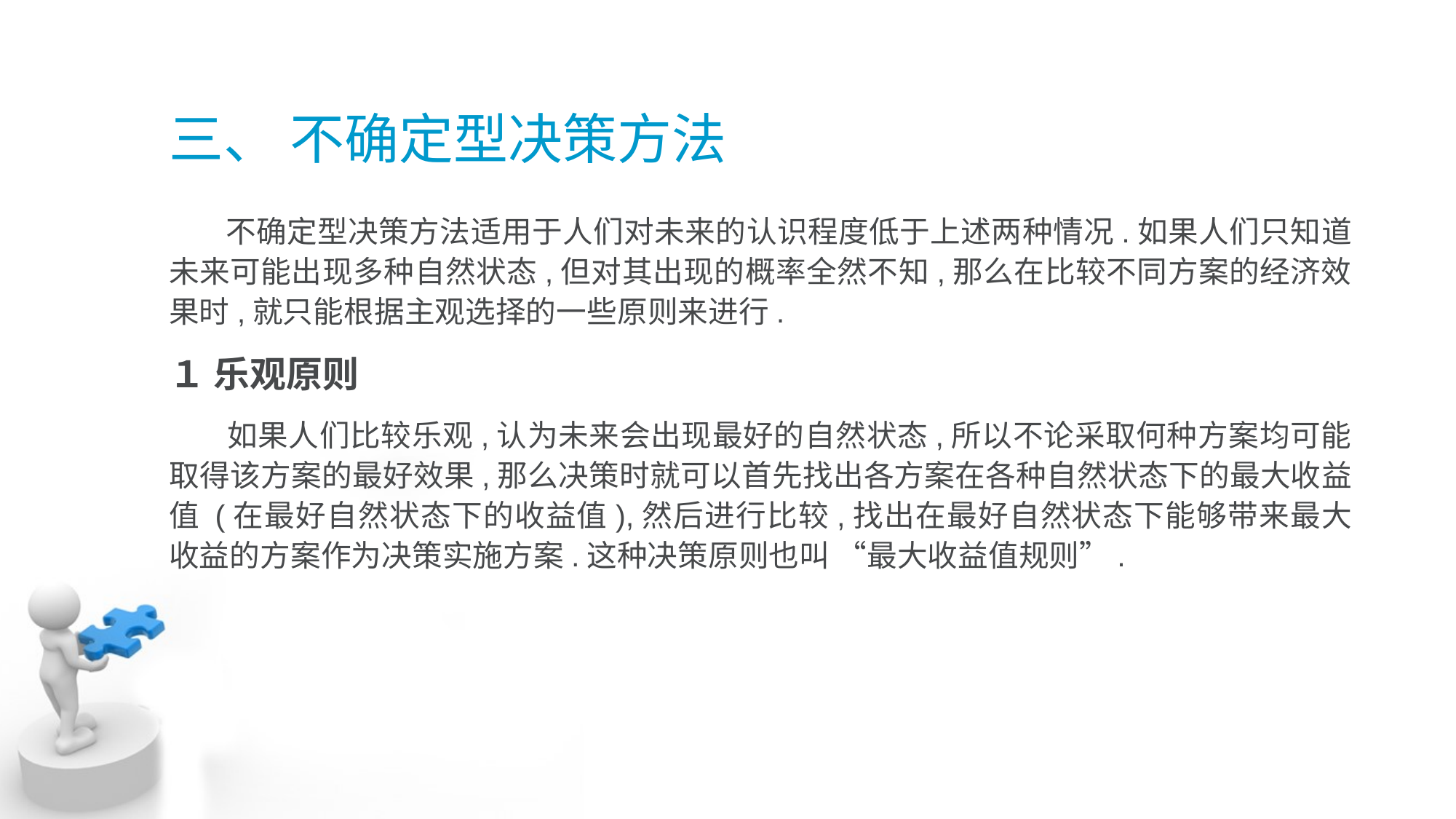

# 三、 不确定型决策方法
       不确定型决策方法适用于人们对未来的认识程度低于上述两种情况.如果人们只知道 未来可能出现多种自然状态,但对其出现的概率全然不知,那么在比较不同方案的经济效 果时,就只能根据主观选择的一些原则来进行.
１ 乐观原则
       如果人们比较乐观,认为未来会出现最好的自然状态,所以不论采取何种方案均可能 取得该方案的最好效果,那么决策时就可以首先找出各方案在各种自然状态下的最大收益 值 (在最好自然状态下的收益值),然后进行比较,找出在最好自然状态下能够带来最大 收益的方案作为决策实施方案.这种决策原则也叫 “最大收益值规则”.